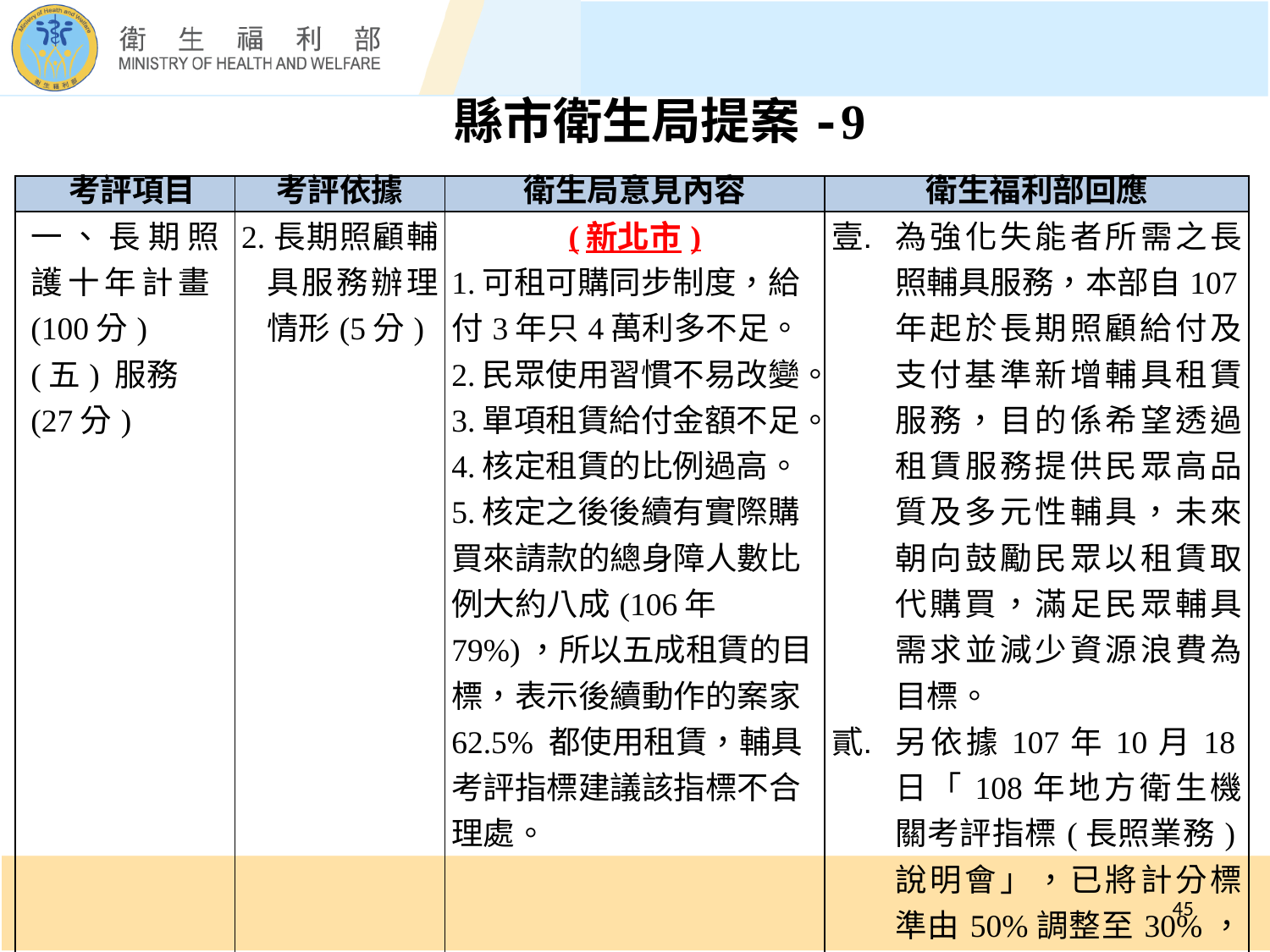

縣市衛生局提案-9
| ­­ 考評項目 | 考評依據 | 衛生局意見內容 | 衛生福利部回應 |
| --- | --- | --- | --- |
| 一、長期照護十年計畫(100分) (五) 服務(27分) | 2.長期照顧輔具服務辦理情形(5分) | (新北市) 1.可租可購同步制度，給付3年只4萬利多不足。 2.民眾使用習慣不易改變。 3.單項租賃給付金額不足。 4.核定租賃的比例過高。 5.核定之後後續有實際購買來請款的總身障人數比例大約八成(106年79%)，所以五成租賃的目標，表示後續動作的案家62.5% 都使用租賃，輔具考評指標建議該指標不合理處。 | 為強化失能者所需之長照輔具服務，本部自107年起於長期照顧給付及支付基準新增輔具租賃服務，目的係希望透過租賃服務提供民眾高品質及多元性輔具，未來朝向鼓勵民眾以租賃取代購買，滿足民眾輔具需求並減少資源浪費為目標。 另依據107年10月18日「108年地方衛生機關考評指標(長照業務)說明會」，已將計分標準由50%調整至30%，鼓勵縣市政府推動是項業務。 |
45